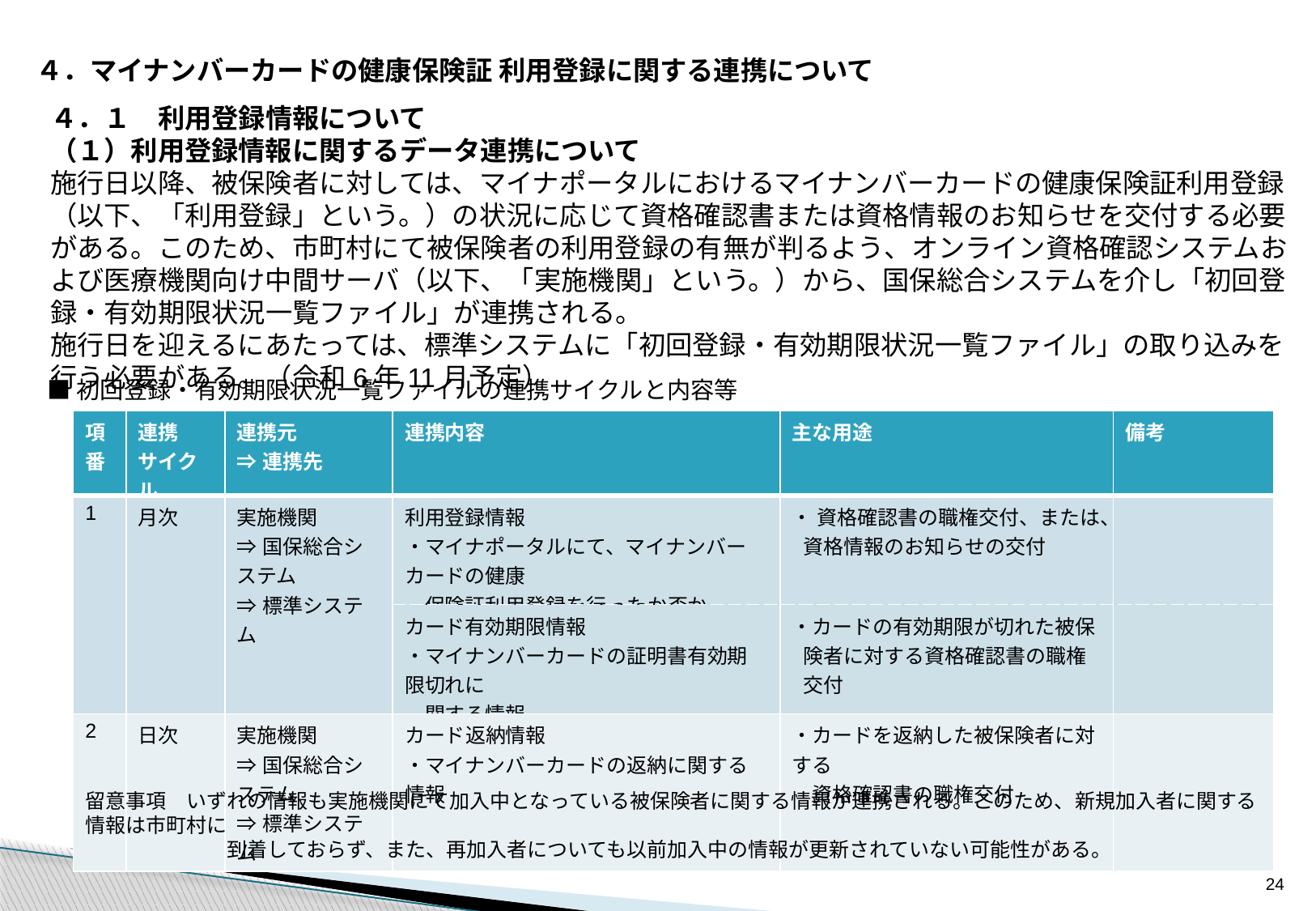

４．マイナンバーカードの健康保険証 利用登録に関する連携について
４．１　利用登録情報について
（１）利用登録情報に関するデータ連携について
施行日以降、被保険者に対しては、マイナポータルにおけるマイナンバーカードの健康保険証利用登録（以下、「利用登録」という。）の状況に応じて資格確認書または資格情報のお知らせを交付する必要がある。このため、市町村にて被保険者の利用登録の有無が判るよう、オンライン資格確認システムおよび医療機関向け中間サーバ（以下、「実施機関」という。）から、国保総合システムを介し「初回登録・有効期限状況一覧ファイル」が連携される。
施行日を迎えるにあたっては、標準システムに「初回登録・有効期限状況一覧ファイル」の取り込みを行う必要がある。（令和6年11月予定）
■初回登録・有効期限状況一覧ファイルの連携サイクルと内容等
| 項番 | 連携 サイクル | 連携元 ⇒連携先 | 連携内容 | 主な用途 | 備考 |
| --- | --- | --- | --- | --- | --- |
| 1 | 月次 | 実施機関 ⇒国保総合システム ⇒標準システム | 利用登録情報 ・マイナポータルにて、マイナンバーカードの健康 　保険証利用登録を行ったか否か | ・ 資格確認書の職権交付、または、資格情報のお知らせの交付 |  |
|  |  |  | カード有効期限情報 ・マイナンバーカードの証明書有効期限切れに 　関する情報 | ・カードの有効期限が切れた被保険者に対する資格確認書の職権交付 |  |
| 2 | 日次 | 実施機関 ⇒国保総合システム ⇒標準システム | カード返納情報 ・マイナンバーカードの返納に関する情報 | ・カードを返納した被保険者に対する 　資格確認書の職権交付 |  |
留意事項　いずれの情報も実施機関にて加入中となっている被保険者に関する情報が連携される。このため、新規加入者に関する情報は市町村に
　　　　　　　到着しておらず、また、再加入者についても以前加入中の情報が更新されていない可能性がある。
24